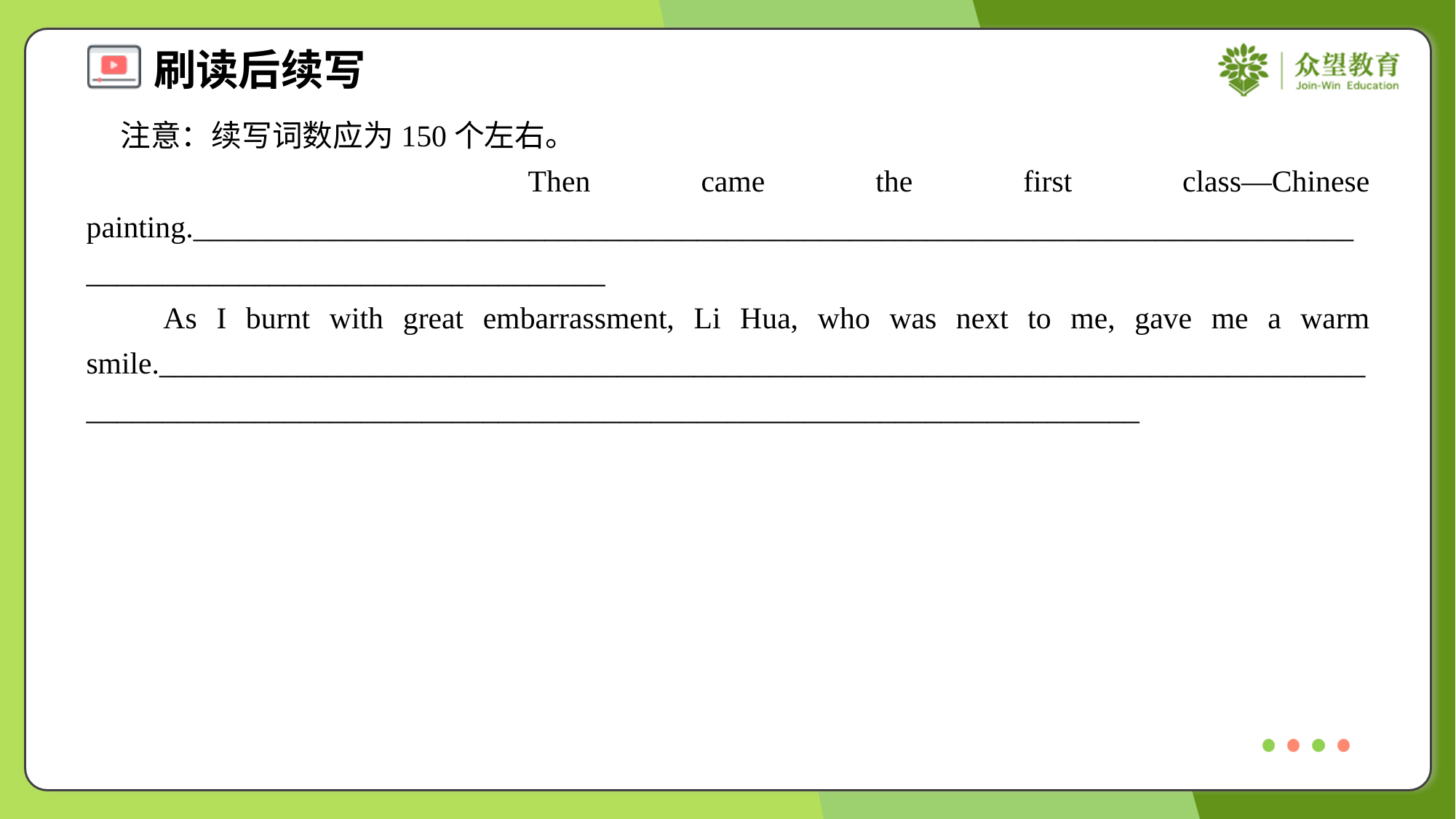

注意：续写词数应为150个左右。
    Then came the first class—Chinese painting.______________________________________________________________________________________________________________
    As I burnt with great embarrassment, Li Hua, who was next to me, gave me a warm smile.____________________________________________________________________________________________________________________________________________________